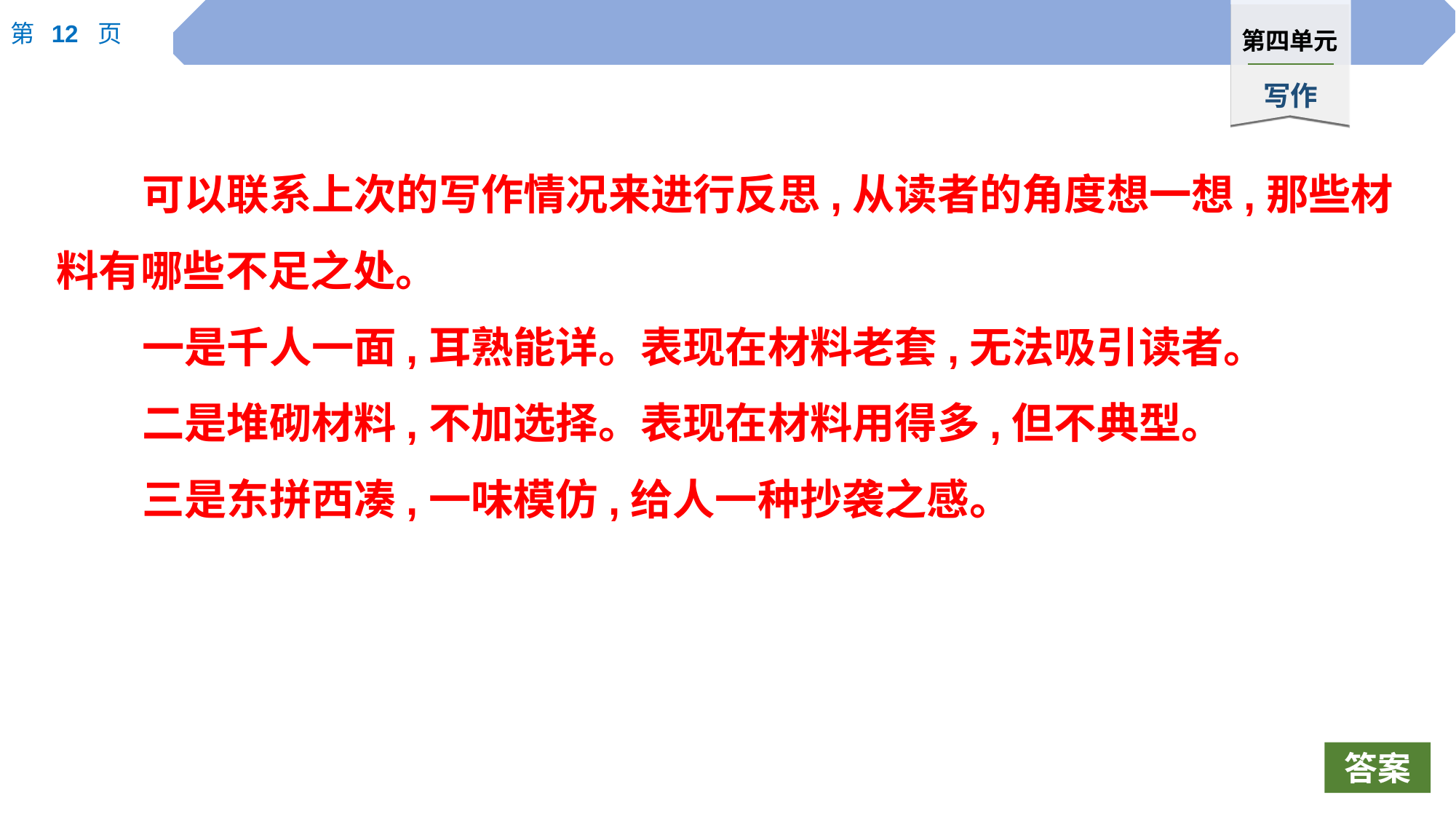

可以联系上次的写作情况来进行反思,从读者的角度想一想,那些材料有哪些不足之处。
一是千人一面,耳熟能详。表现在材料老套,无法吸引读者。
二是堆砌材料,不加选择。表现在材料用得多,但不典型。
三是东拼西凑,一味模仿,给人一种抄袭之感。
答案